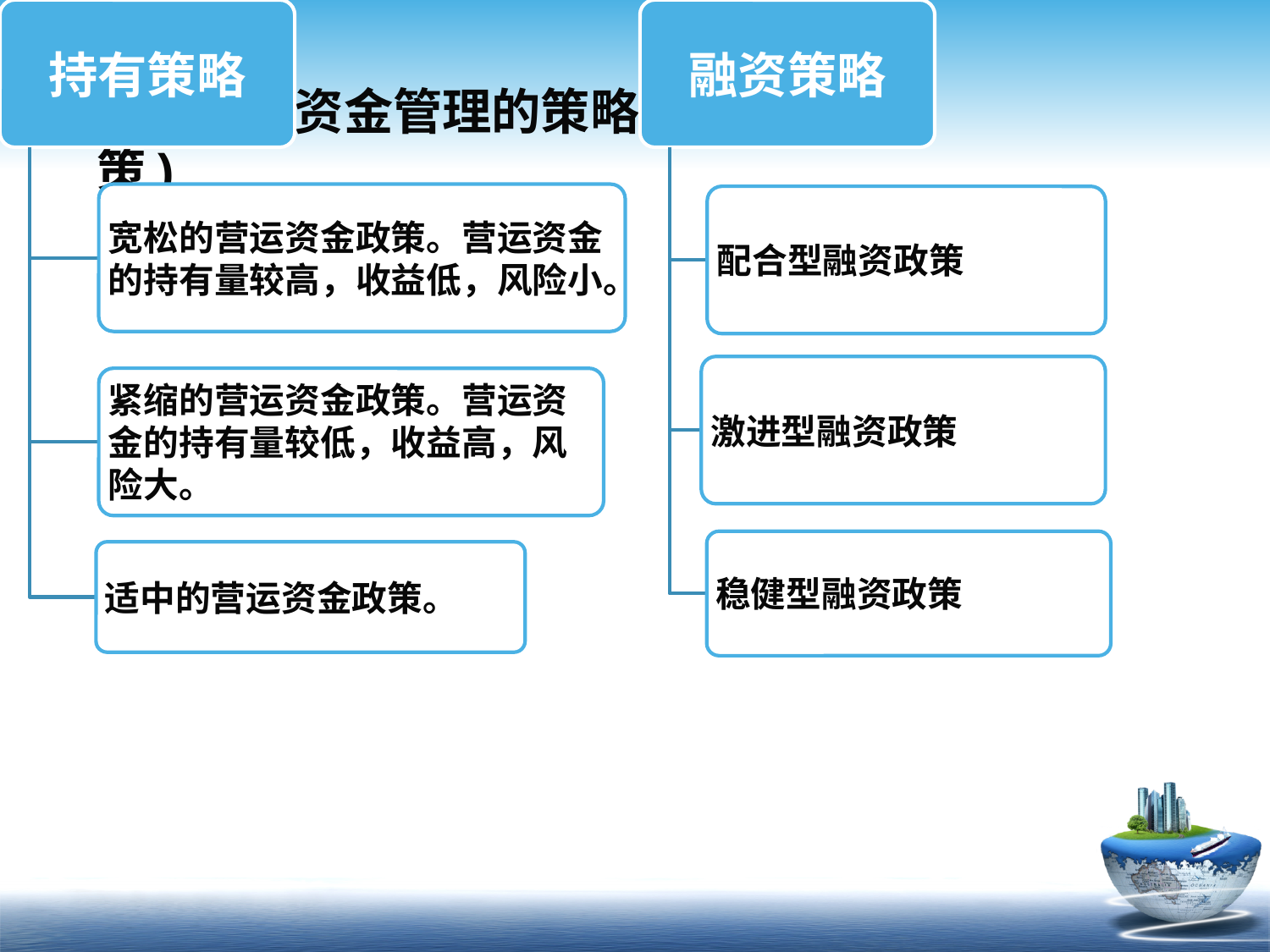

七、营运资金管理的策略（或政策)
持有策略
宽松的营运资金政策。营运资金的持有量较高，收益低，风险小。
紧缩的营运资金政策。营运资金的持有量较低，收益高，风险大。
适中的营运资金政策。
融资策略
配合型融资政策
激进型融资政策
稳健型融资政策

广义
狭义

狭义